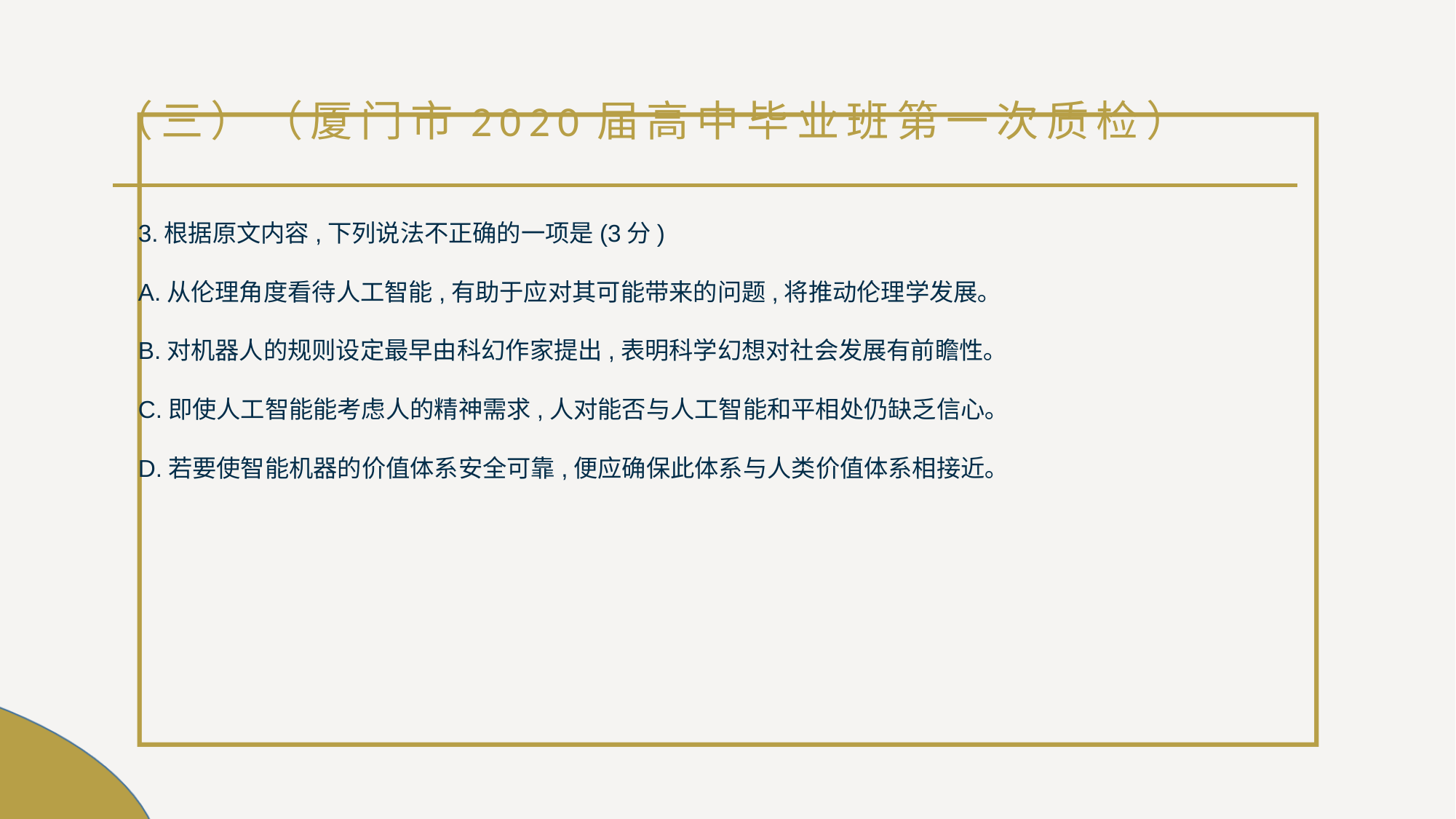

# （三）（厦门市2020届高中毕业班第一次质检）
3.根据原文内容,下列说法不正确的一项是(3分)
A.从伦理角度看待人工智能,有助于应对其可能带来的问题,将推动伦理学发展｡
B.对机器人的规则设定最早由科幻作家提出,表明科学幻想对社会发展有前瞻性｡
C.即使人工智能能考虑人的精神需求,人对能否与人工智能和平相处仍缺乏信心｡
D.若要使智能机器的价值体系安全可靠,便应确保此体系与人类价值体系相接近｡